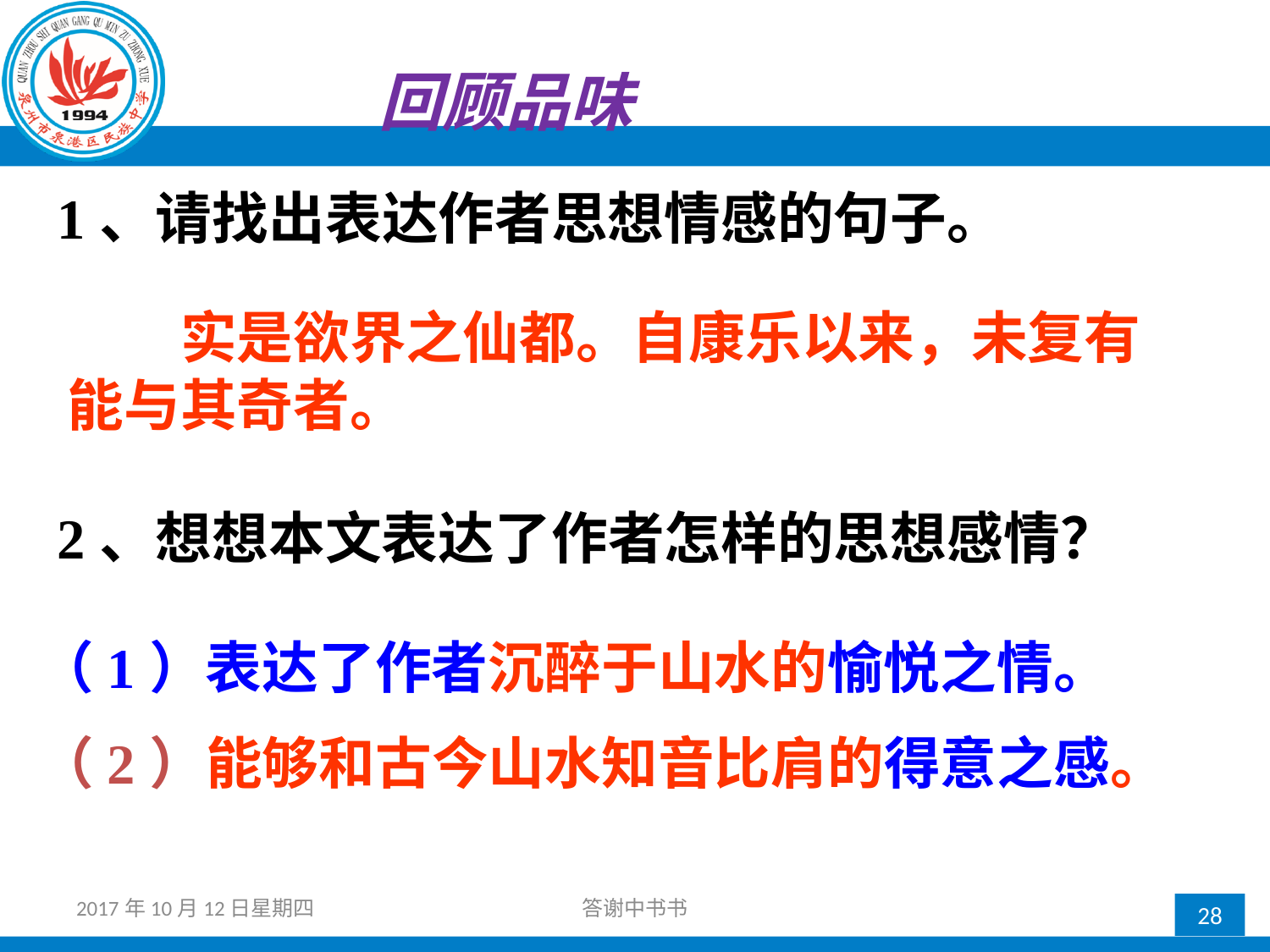

回顾品味
1、请找出表达作者思想情感的句子。
　　实是欲界之仙都。自康乐以来，未复有能与其奇者。
2、想想本文表达了作者怎样的思想感情？
（1）表达了作者沉醉于山水的愉悦之情。
（2）能够和古今山水知音比肩的得意之感。
2017年10月12日星期四
答谢中书书